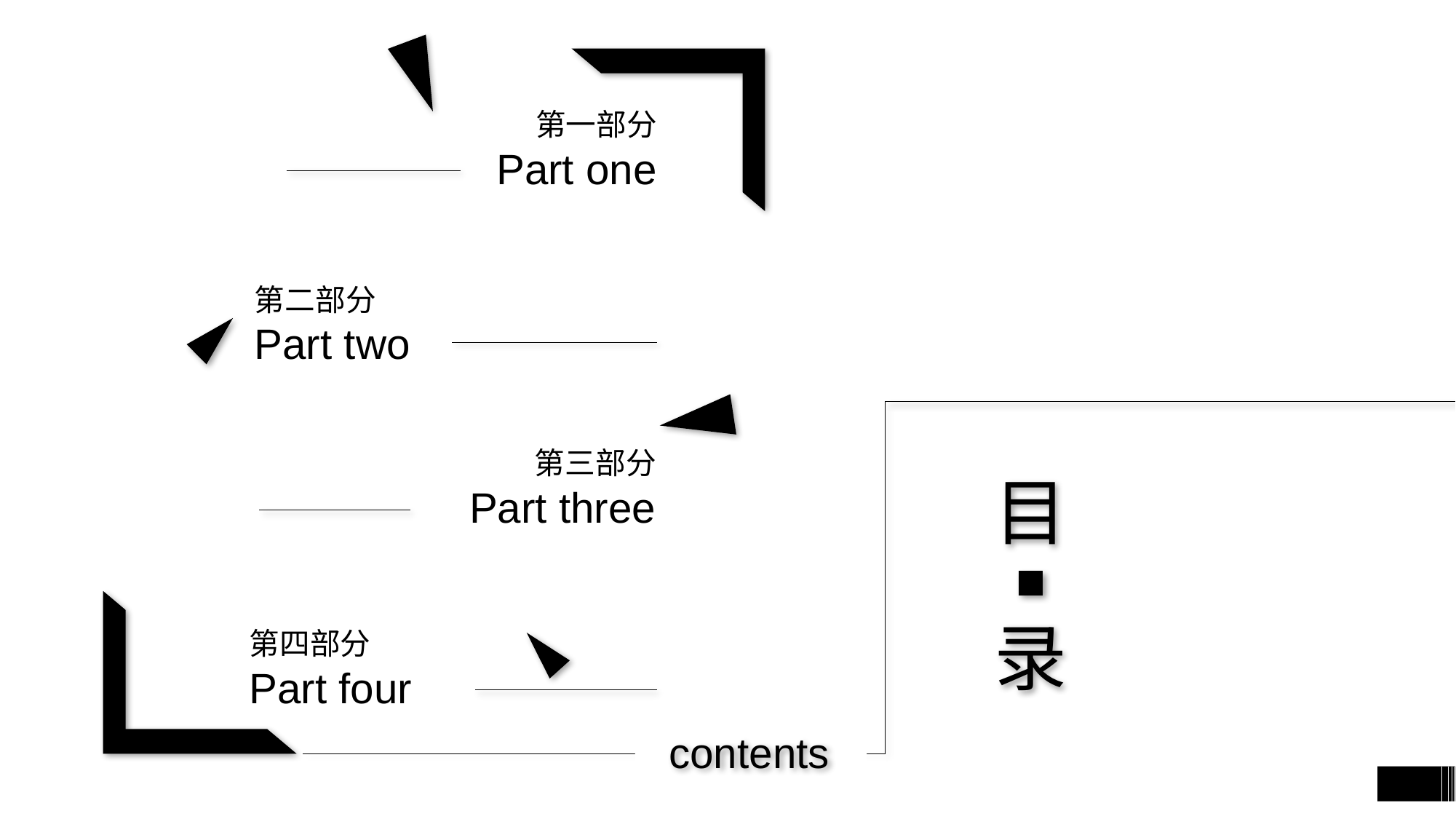

第一部分
Part one
第二部分
Part two

第三部分
Part three
目

录
第四部分
Part four

contents